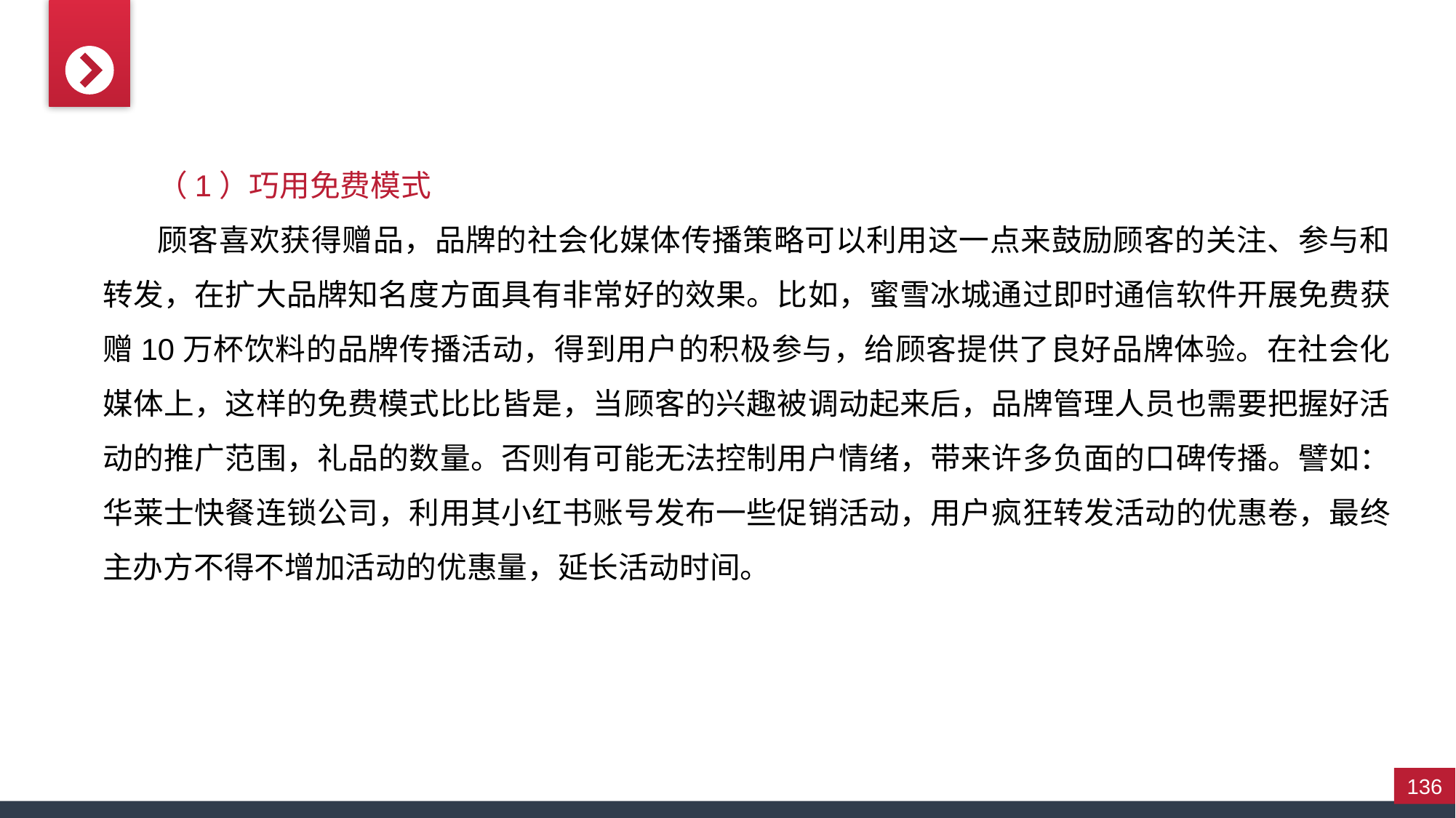

（1）巧用免费模式
顾客喜欢获得赠品，品牌的社会化媒体传播策略可以利用这一点来鼓励顾客的关注、参与和转发，在扩大品牌知名度方面具有非常好的效果。比如，蜜雪冰城通过即时通信软件开展免费获赠10万杯饮料的品牌传播活动，得到用户的积极参与，给顾客提供了良好品牌体验。在社会化媒体上，这样的免费模式比比皆是，当顾客的兴趣被调动起来后，品牌管理人员也需要把握好活动的推广范围，礼品的数量。否则有可能无法控制用户情绪，带来许多负面的口碑传播。譬如：华莱士快餐连锁公司，利用其小红书账号发布一些促销活动，用户疯狂转发活动的优惠卷，最终主办方不得不增加活动的优惠量，延长活动时间。